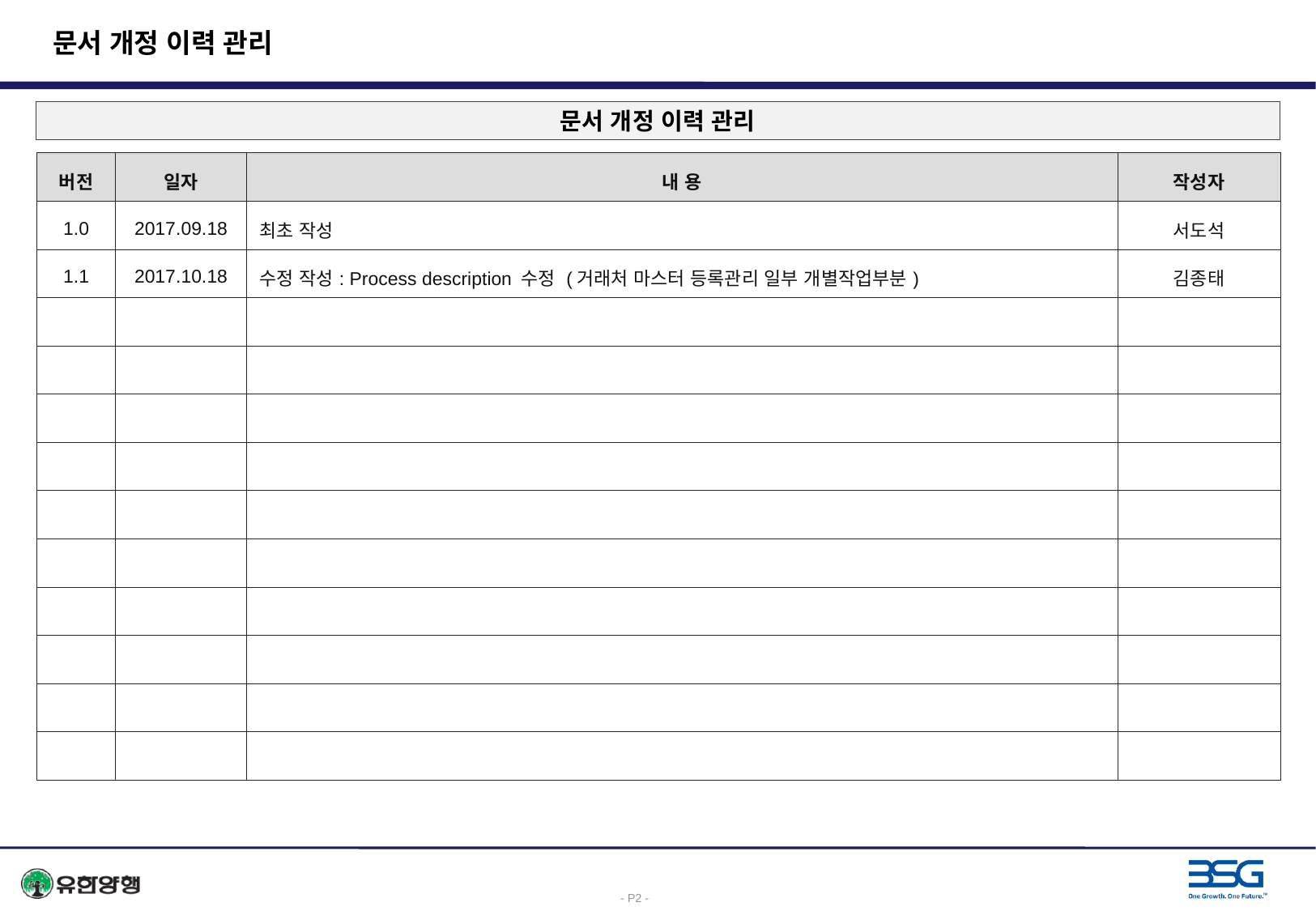

# 문서 개정 이력 관리
문서 개정 이력 관리
| 버전 | 일자 | 내 용 | 작성자 |
| --- | --- | --- | --- |
| 1.0 | 2017.09.18 | 최초 작성 | 서도석 |
| 1.1 | 2017.10.18 | 수정 작성: Process description 수정 (거래처 마스터 등록관리 일부 개별작업부분) | 김종태 |
|  |  |  |  |
|  |  |  |  |
|  |  |  |  |
|  |  |  |  |
|  |  |  |  |
|  |  |  |  |
|  |  |  |  |
|  |  |  |  |
|  |  |  |  |
|  |  |  |  |